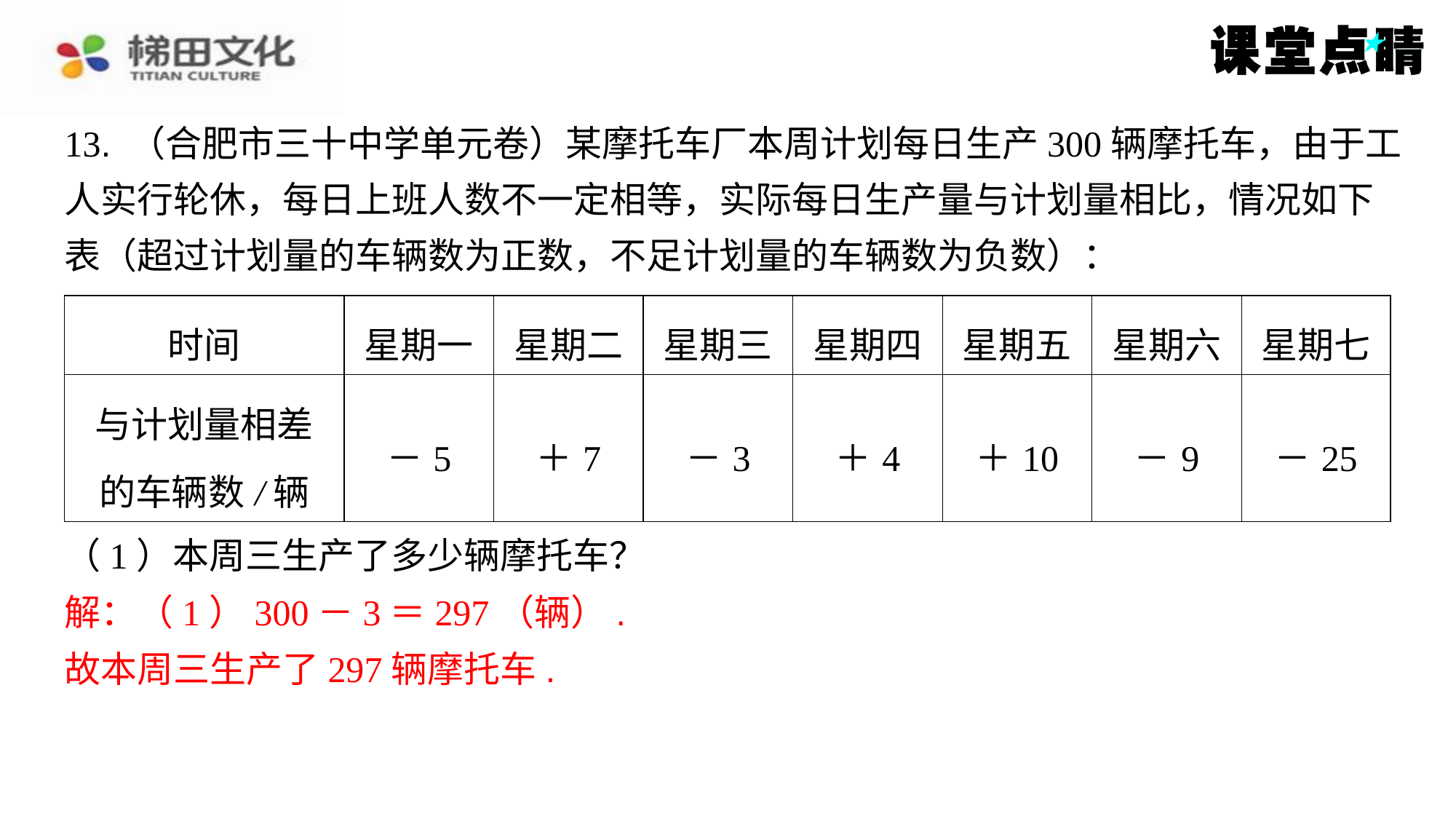

13. （合肥市三十中学单元卷）某摩托车厂本周计划每日生产300辆摩托车，由于工
人实行轮休，每日上班人数不一定相等，实际每日生产量与计划量相比，情况如下
表（超过计划量的车辆数为正数，不足计划量的车辆数为负数）：
| 时间 | 星期一 | 星期二 | 星期三 | 星期四 | 星期五 | 星期六 | 星期七 |
| --- | --- | --- | --- | --- | --- | --- | --- |
| 与计划量相差 的车辆数/辆 | －5 | ＋7 | －3 | ＋4 | ＋10 | －9 | －25 |
（1）本周三生产了多少辆摩托车？
解：（1）300－3＝297（辆）.
故本周三生产了297辆摩托车.
解：（1）300－3＝297（辆）.
故本周三生产了297辆摩托车.